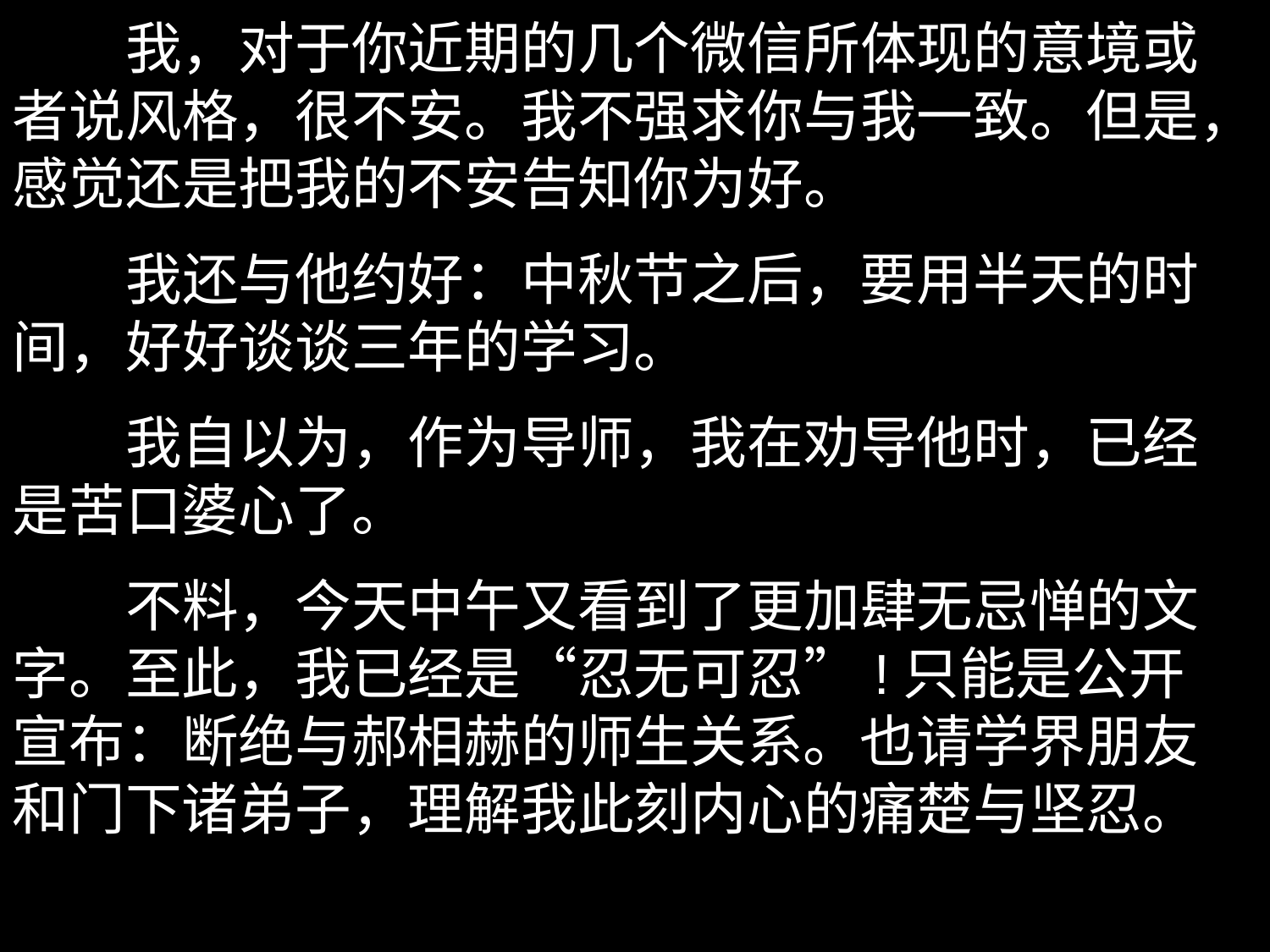

我，对于你近期的几个微信所体现的意境或者说风格，很不安。我不强求你与我一致。但是，感觉还是把我的不安告知你为好。
　　我还与他约好：中秋节之后，要用半天的时间，好好谈谈三年的学习。
　　我自以为，作为导师，我在劝导他时，已经是苦口婆心了。
　　不料，今天中午又看到了更加肆无忌惮的文字。至此，我已经是“忍无可忍”!只能是公开宣布：断绝与郝相赫的师生关系。也请学界朋友和门下诸弟子，理解我此刻内心的痛楚与坚忍。